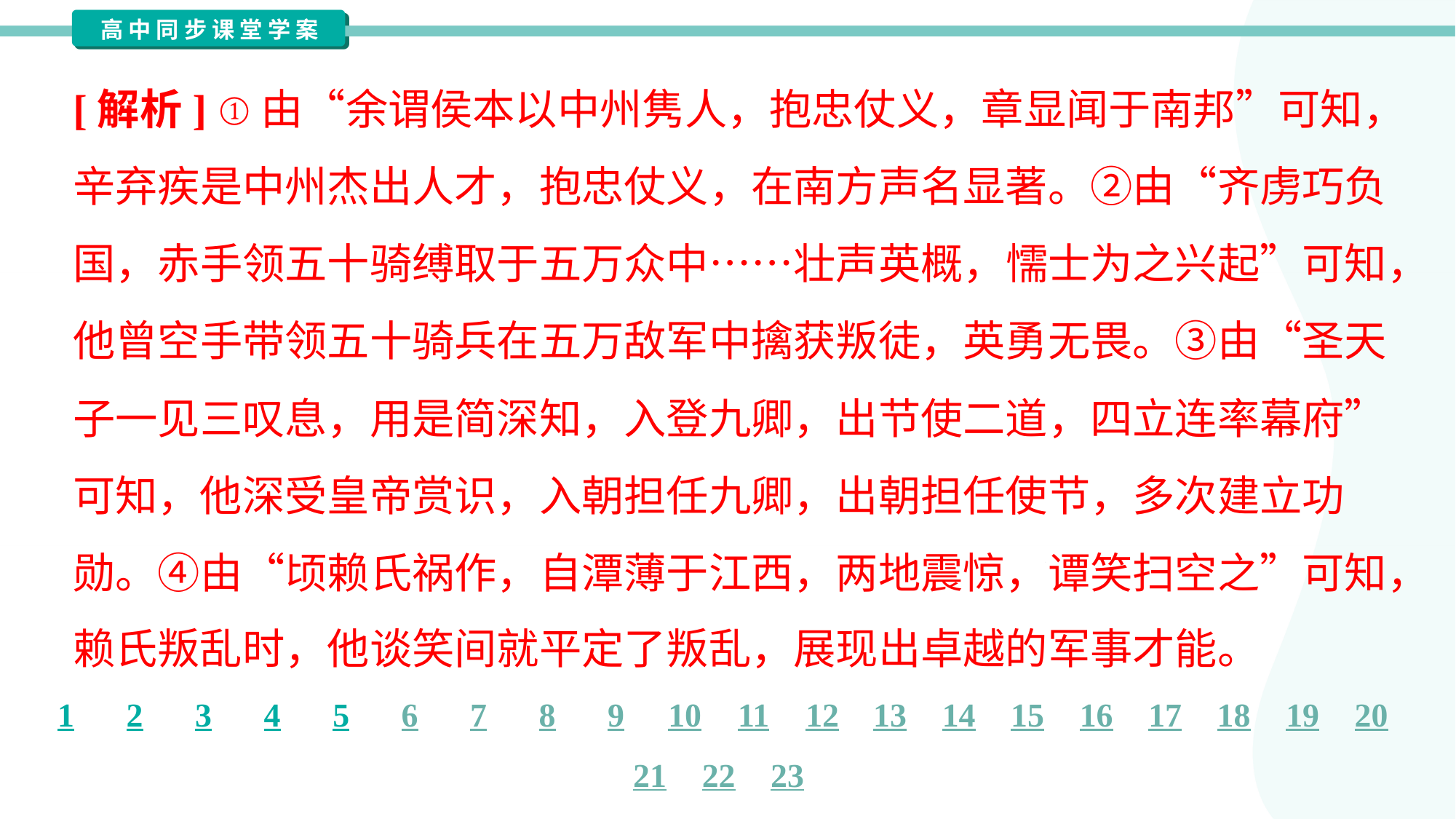

[解析] ①由“余谓侯本以中州隽人，抱忠仗义，章显闻于南邦”可知，
辛弃疾是中州杰出人才，抱忠仗义，在南方声名显著。②由“齐虏巧负
国，赤手领五十骑缚取于五万众中……壮声英概，懦士为之兴起”可知，
他曾空手带领五十骑兵在五万敌军中擒获叛徒，英勇无畏。③由“圣天
子一见三叹息，用是简深知，入登九卿，出节使二道，四立连率幕府”
可知，他深受皇帝赏识，入朝担任九卿，出朝担任使节，多次建立功
勋。④由“顷赖氏祸作，自潭薄于江西，两地震惊，谭笑扫空之”可知，
赖氏叛乱时，他谈笑间就平定了叛乱，展现出卓越的军事才能。